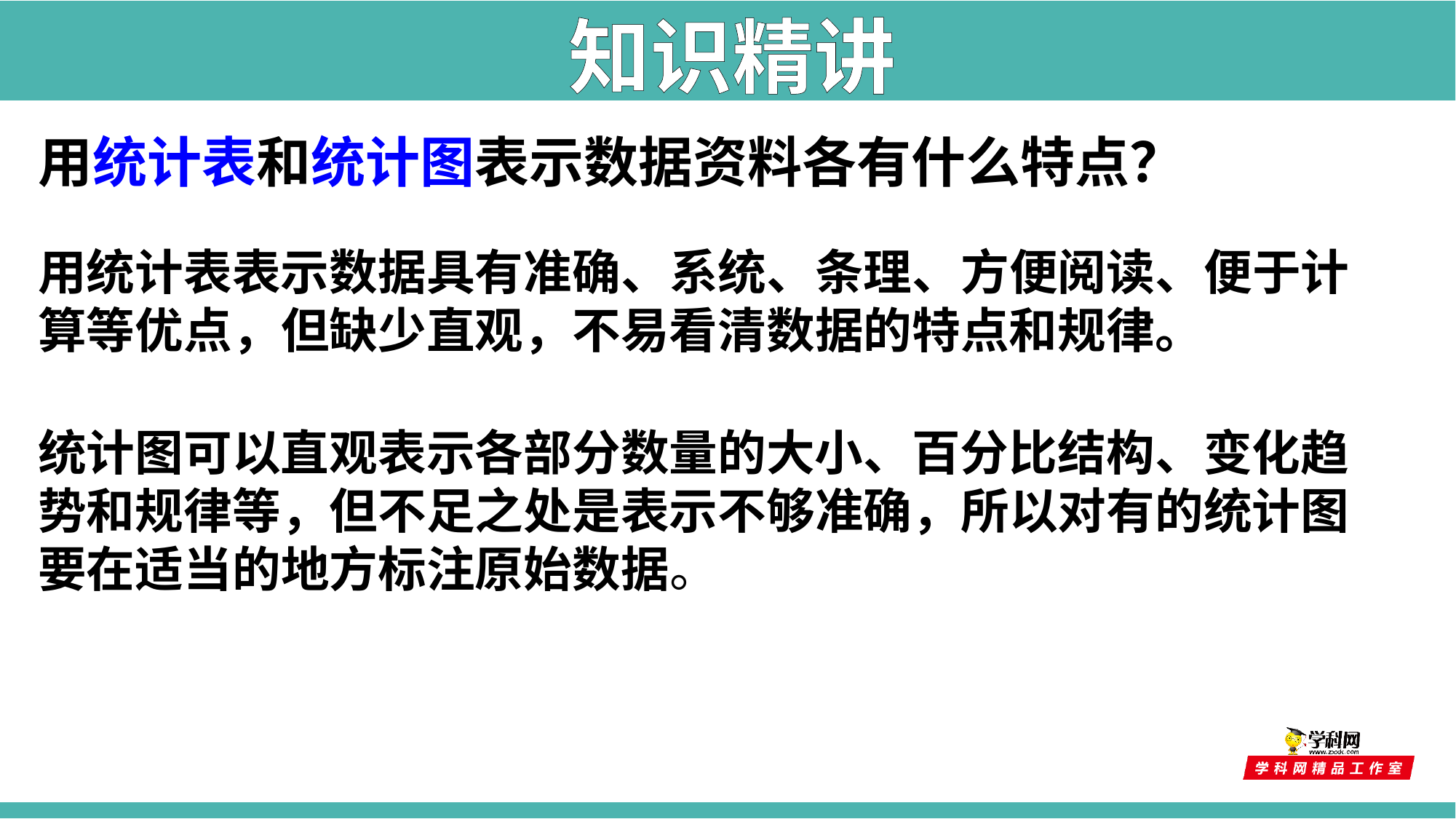

知识精讲
用统计表和统计图表示数据资料各有什么特点？
用统计表表示数据具有准确、系统、条理、方便阅读、便于计算等优点，但缺少直观，不易看清数据的特点和规律。
统计图可以直观表示各部分数量的大小、百分比结构、变化趋势和规律等，但不足之处是表示不够准确，所以对有的统计图要在适当的地方标注原始数据。